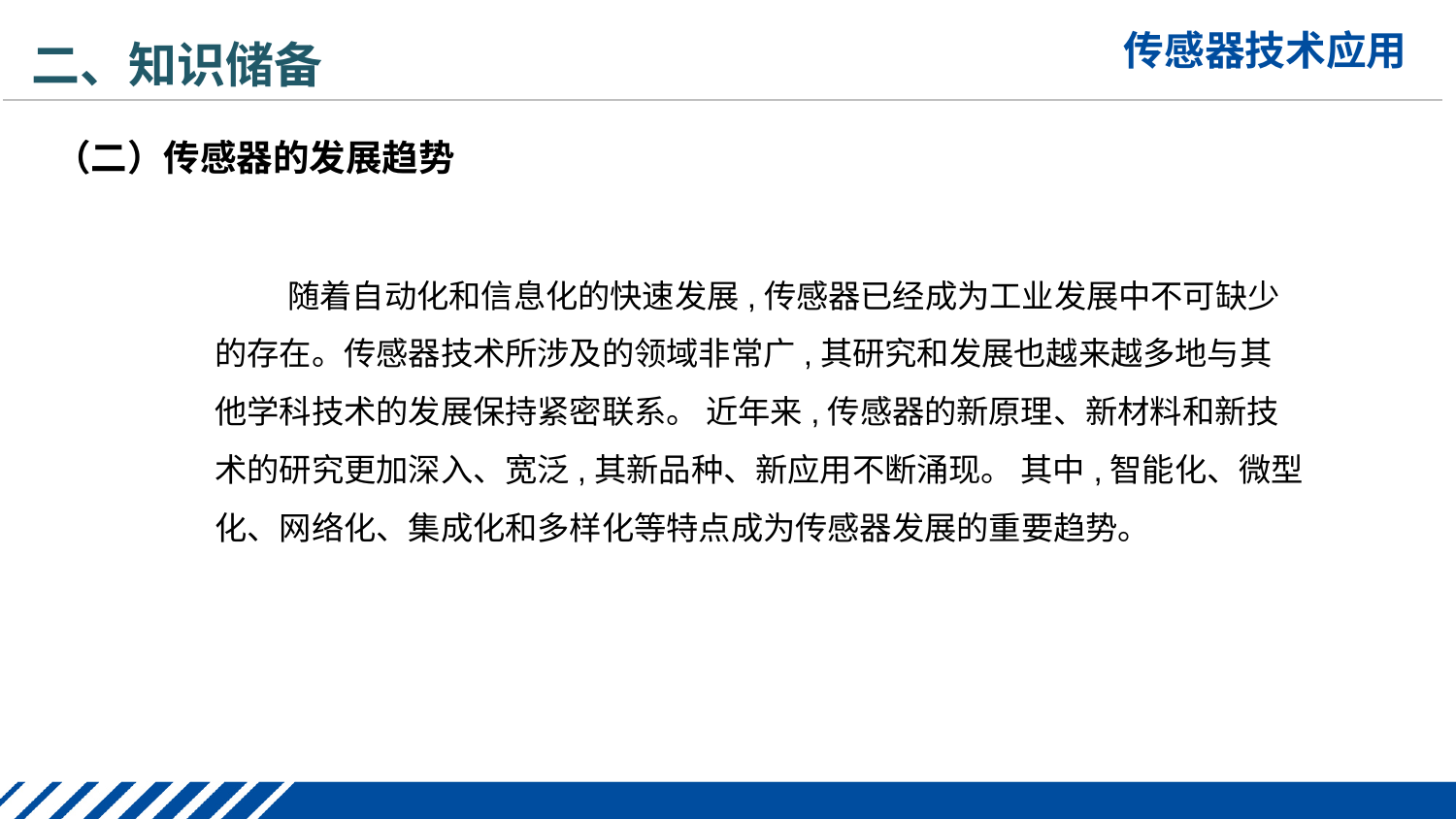

二、知识储备
（二）传感器的发展趋势
随着自动化和信息化的快速发展,传感器已经成为工业发展中不可缺少的存在。传感器技术所涉及的领域非常广,其研究和发展也越来越多地与其他学科技术的发展保持紧密联系。 近年来,传感器的新原理、新材料和新技术的研究更加深入、宽泛,其新品种、新应用不断涌现。 其中,智能化、微型化、网络化、集成化和多样化等特点成为传感器发展的重要趋势。